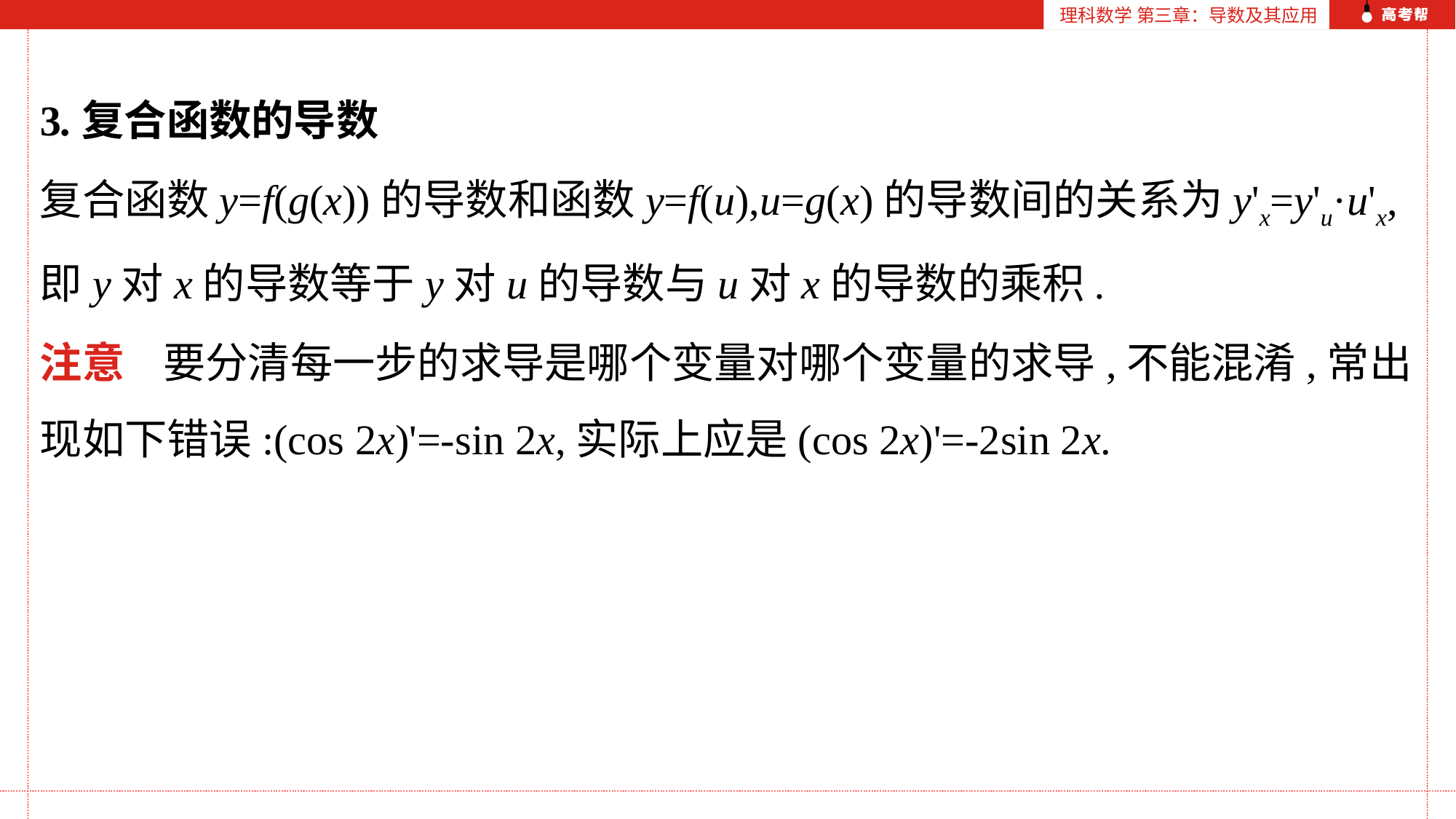

理科数学 第三章：导数及其应用
3.复合函数的导数
复合函数y=f(g(x))的导数和函数y=f(u),u=g(x)的导数间的关系为y'x=y'u·u'x,即y对x的导数等于y对u的导数与u对x的导数的乘积.
注意    要分清每一步的求导是哪个变量对哪个变量的求导,不能混淆,常出现如下错误:(cos 2x)'=-sin 2x,实际上应是(cos 2x)'=-2sin 2x.